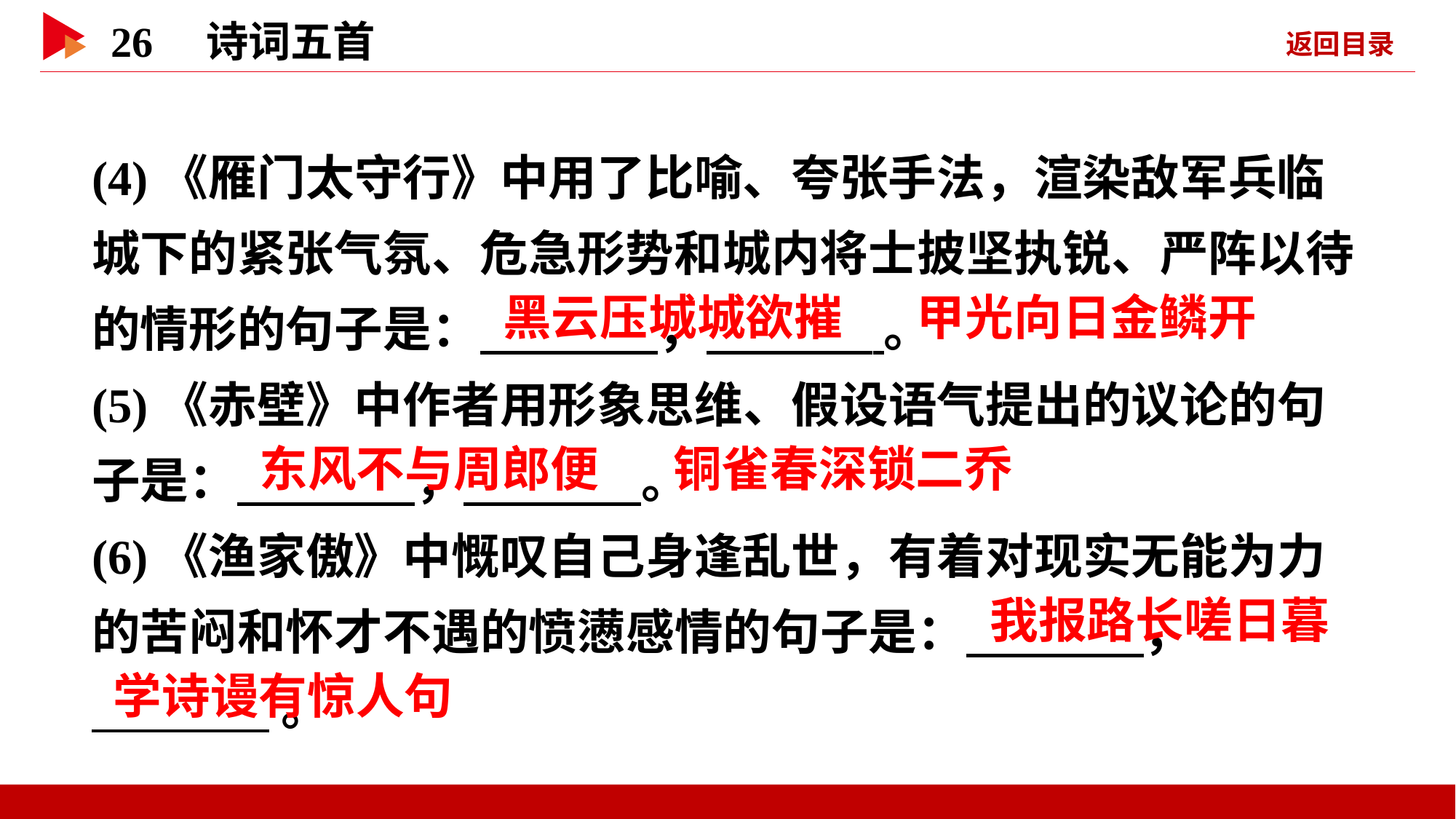

(4)《雁门太守行》中用了比喻、夸张手法，渲染敌军兵临城下的紧张气氛、危急形势和城内将士披坚执锐、严阵以待的情形的句子是：                ，                。
(5)《赤壁》中作者用形象思维、假设语气提出的议论的句子是：                ，                。
(6)《渔家傲》中慨叹自己身逢乱世，有着对现实无能为力的苦闷和怀才不遇的愤懑感情的句子是：                ，
                。
 黑云压城城欲摧
 甲光向日金鳞开
 东风不与周郎便
 铜雀春深锁二乔
 我报路长嗟日暮
 学诗谩有惊人句